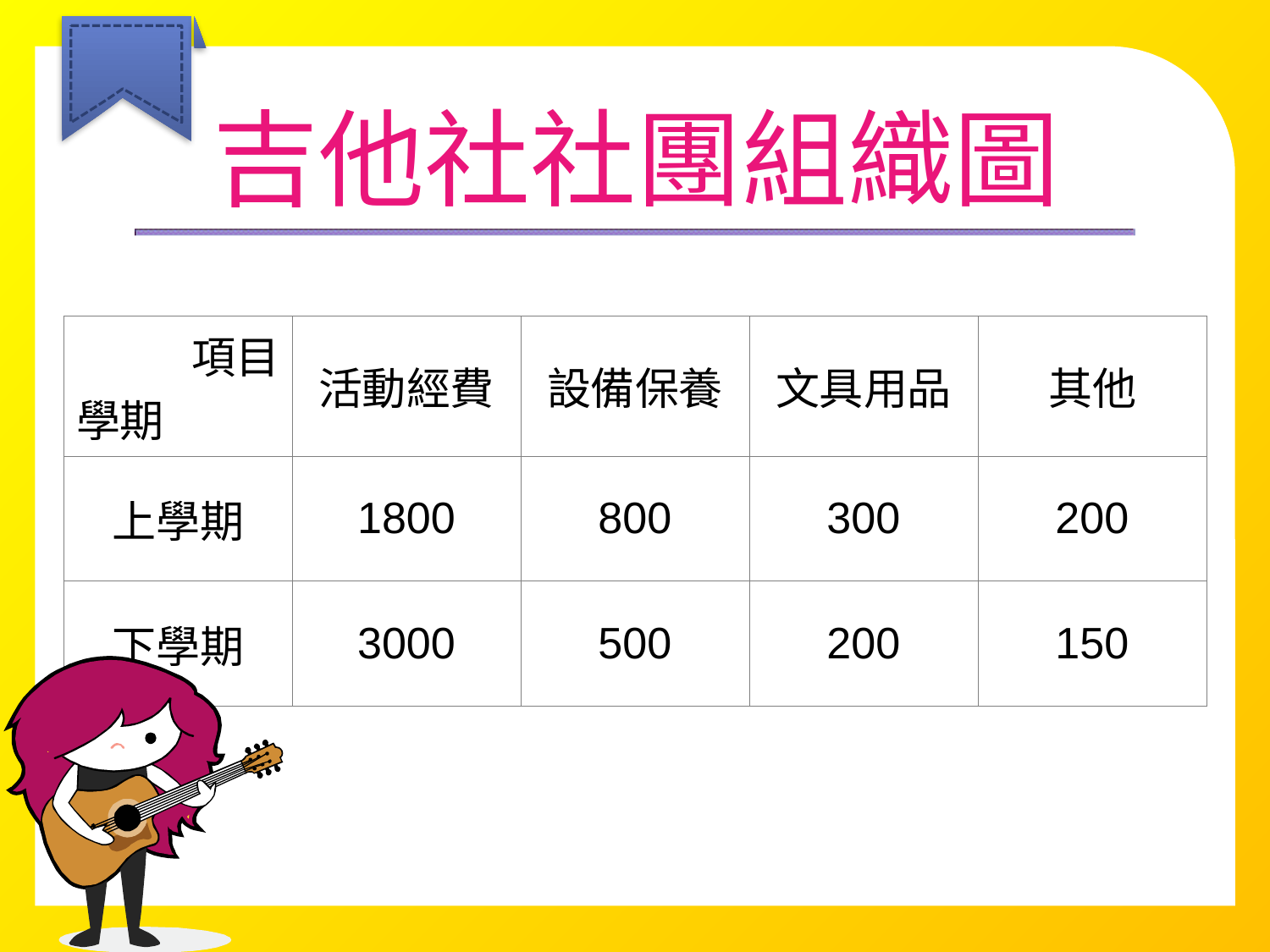

# 吉他社社團組織圖
| 項目 學期 | 活動經費 | 設備保養 | 文具用品 | 其他 |
| --- | --- | --- | --- | --- |
| 上學期 | 1800 | 800 | 300 | 200 |
| 下學期 | 3000 | 500 | 200 | 150 |